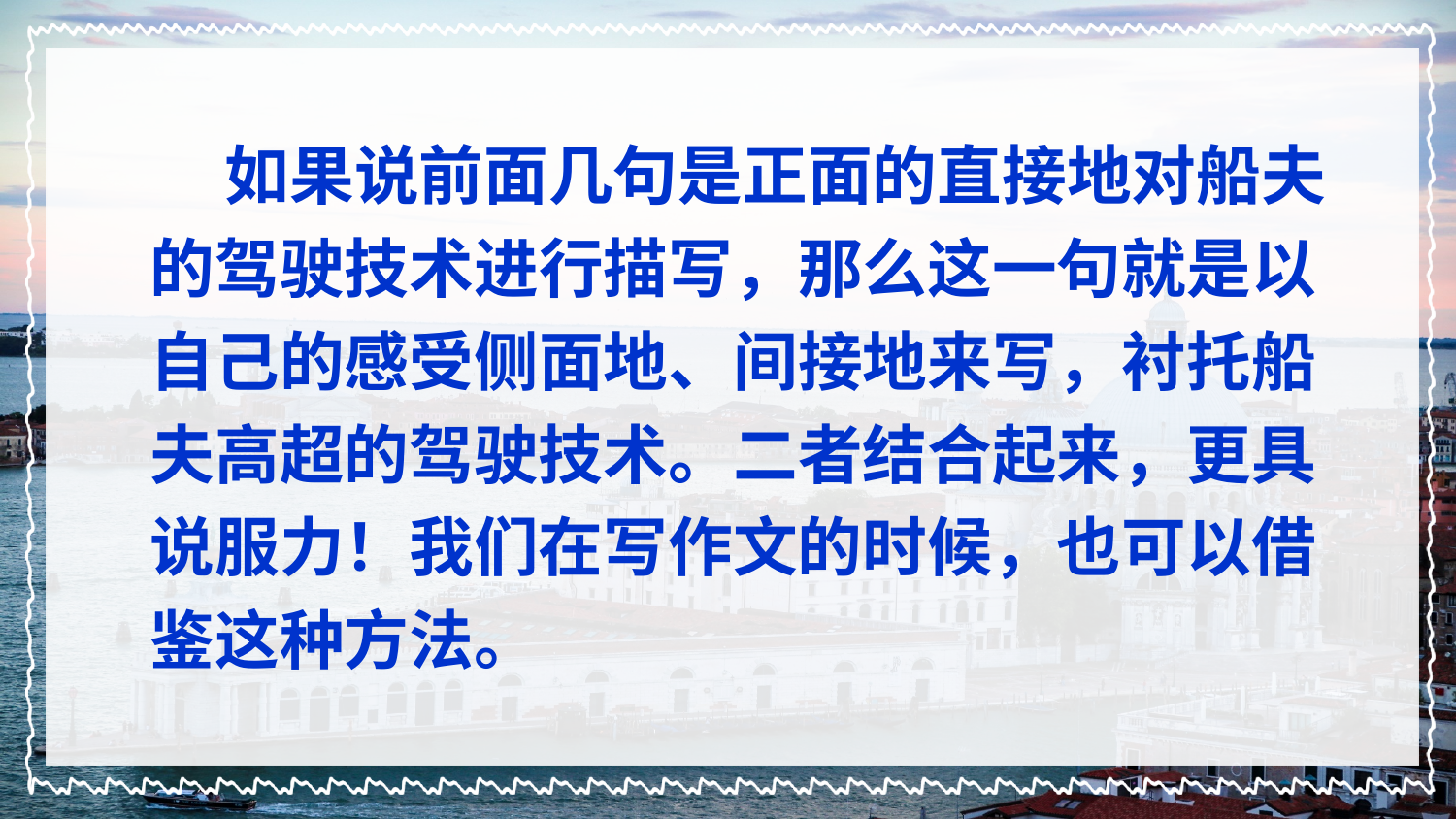

如果说前面几句是正面的直接地对船夫的驾驶技术进行描写，那么这一句就是以自己的感受侧面地、间接地来写，衬托船夫高超的驾驶技术。二者结合起来，更具说服力！我们在写作文的时候，也可以借鉴这种方法。